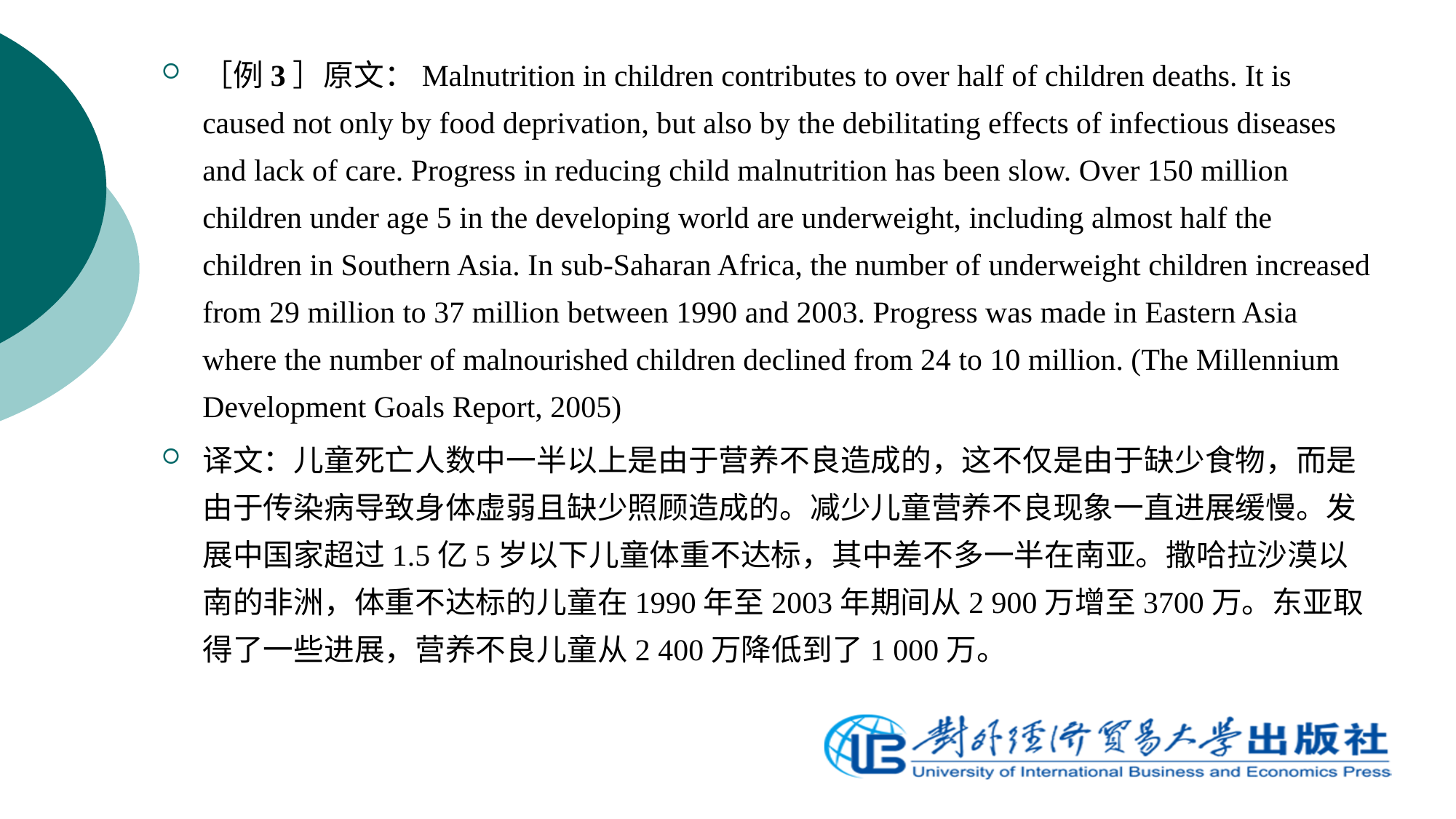

［例3］原文：Malnutrition in children contributes to over half of children deaths. It is caused not only by food deprivation, but also by the debilitating effects of infectious diseases and lack of care. Progress in reducing child malnutrition has been slow. Over 150 million children under age 5 in the developing world are underweight, including almost half the children in Southern Asia. In sub-Saharan Africa, the number of underweight children increased from 29 million to 37 million between 1990 and 2003. Progress was made in Eastern Asia where the number of malnourished children declined from 24 to 10 million. (The Millennium Development Goals Report, 2005)
译文：儿童死亡人数中一半以上是由于营养不良造成的，这不仅是由于缺少食物，而是由于传染病导致身体虚弱且缺少照顾造成的。减少儿童营养不良现象一直进展缓慢。发展中国家超过1.5亿5岁以下儿童体重不达标，其中差不多一半在南亚。撒哈拉沙漠以南的非洲，体重不达标的儿童在1990年至2003年期间从2 900万增至3700万。东亚取得了一些进展，营养不良儿童从2 400万降低到了1 000万。